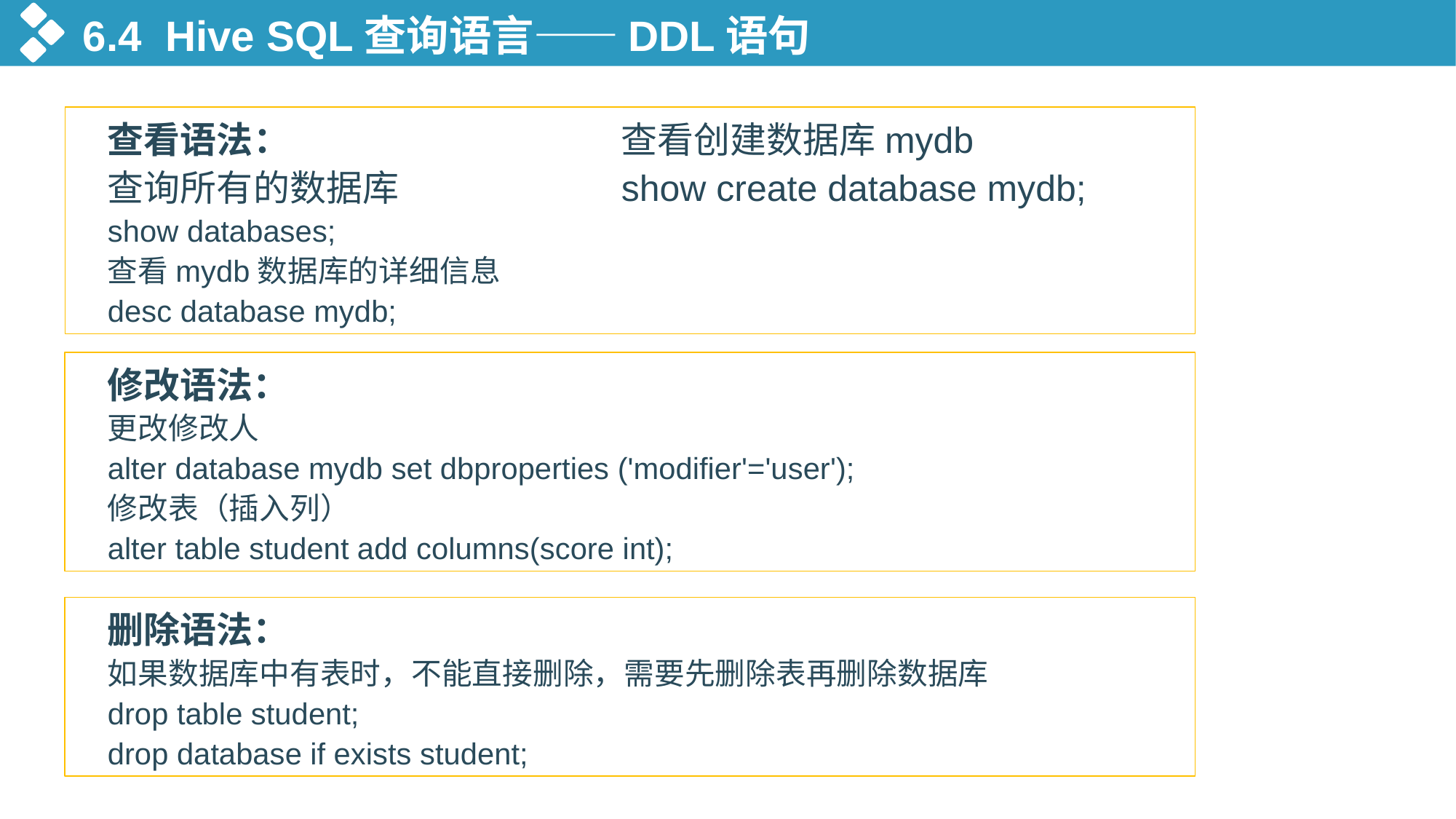

6.4  Hive SQL查询语言——DDL语句
查看语法：				查看创建数据库mydb
查询所有的数据库  		show create database mydb;
show databases;
查看mydb数据库的详细信息
desc database mydb;
修改语法：
更改修改人
alter database mydb set dbproperties ('modifier'='user');
修改表（插入列）
alter table student add columns(score int);
删除语法：
如果数据库中有表时，不能直接删除，需要先删除表再删除数据库
drop table student;
drop database if exists student;